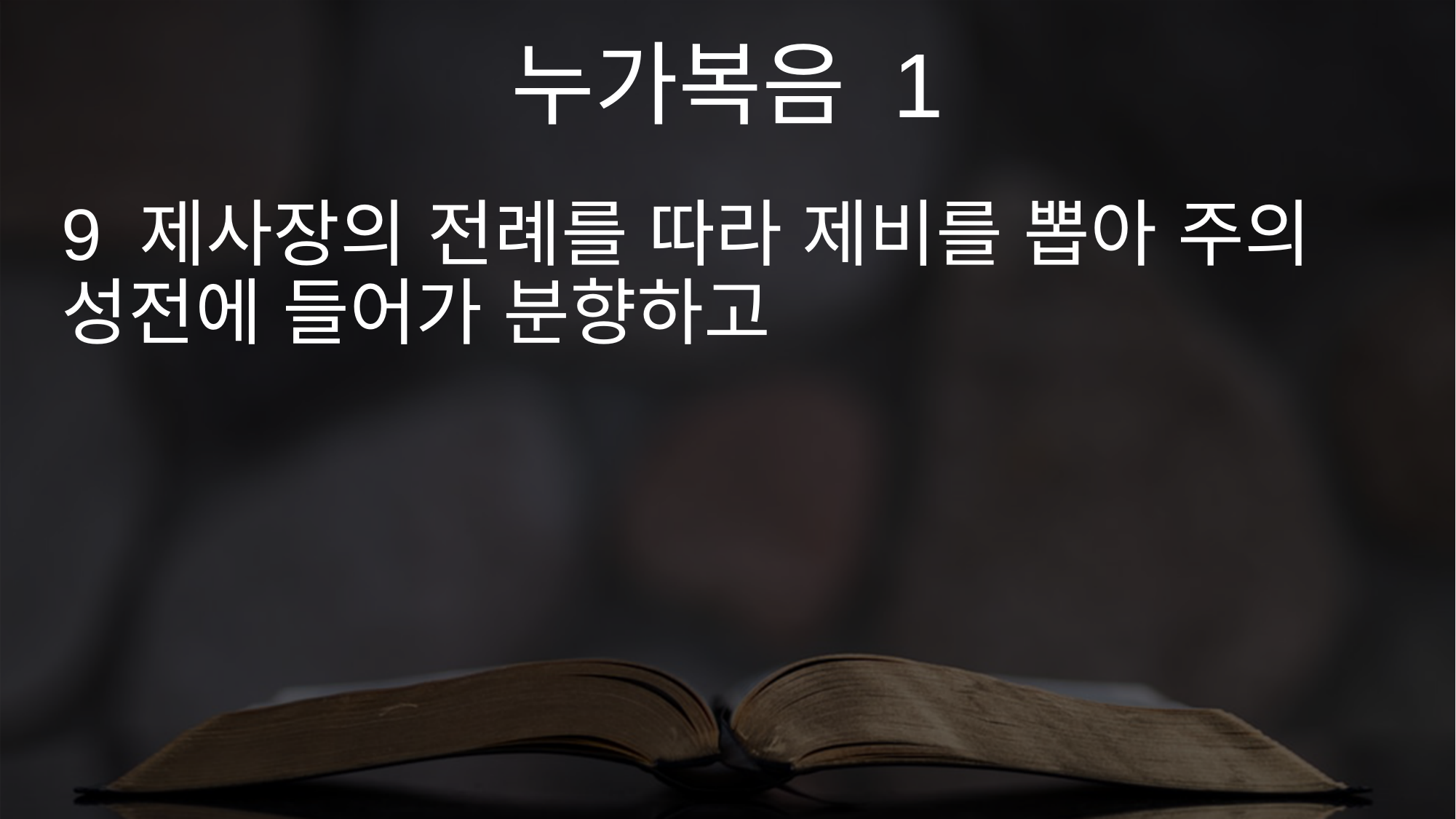

누가복음 1
9 제사장의 전례를 따라 제비를 뽑아 주의 성전에 들어가 분향하고